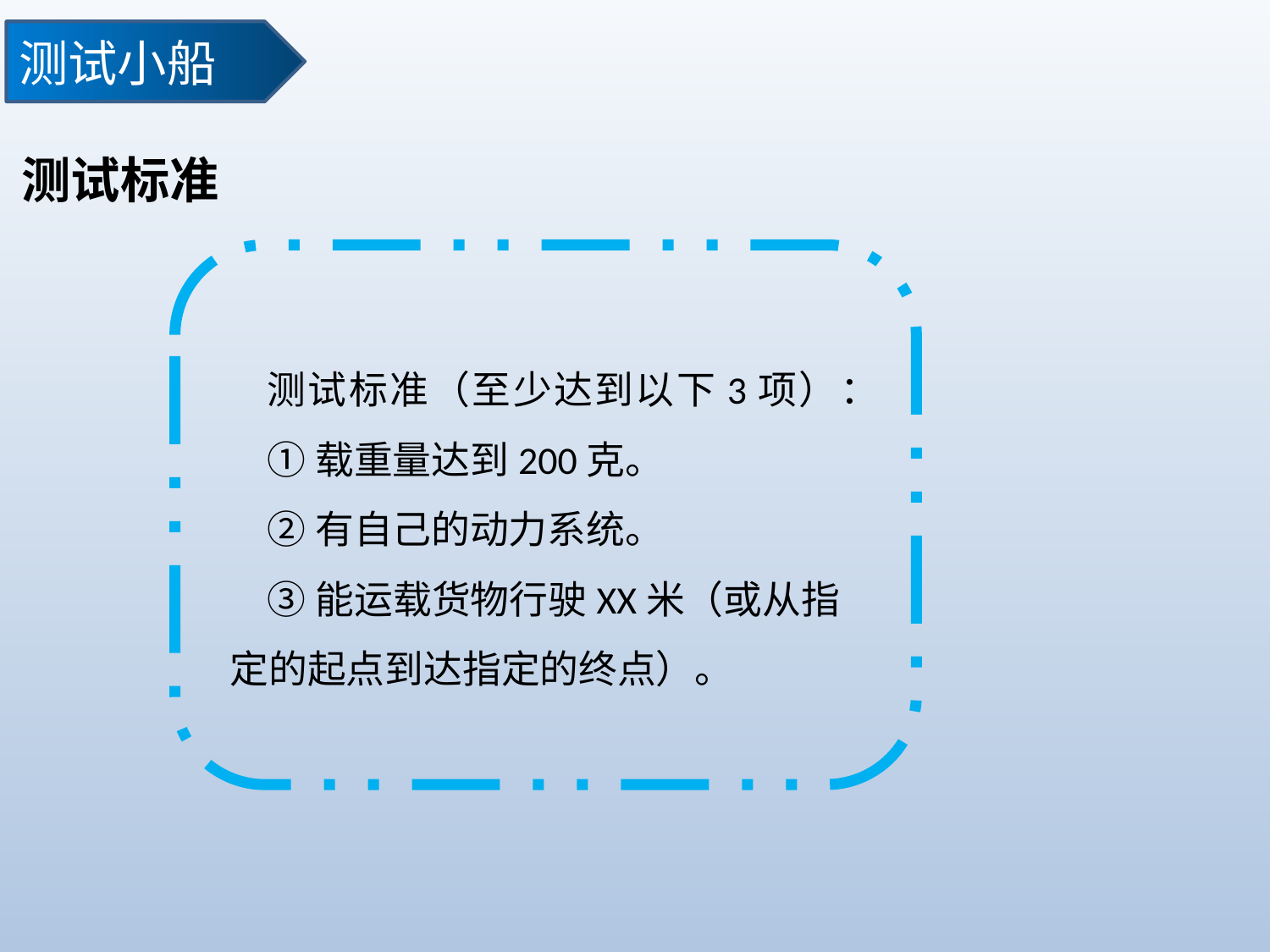

测试小船
测试标准

测试标准（至少达到以下3项）：
①载重量达到200克。
②有自己的动力系统。
③能运载货物行驶XX米（或从指定的起点到达指定的终点）。